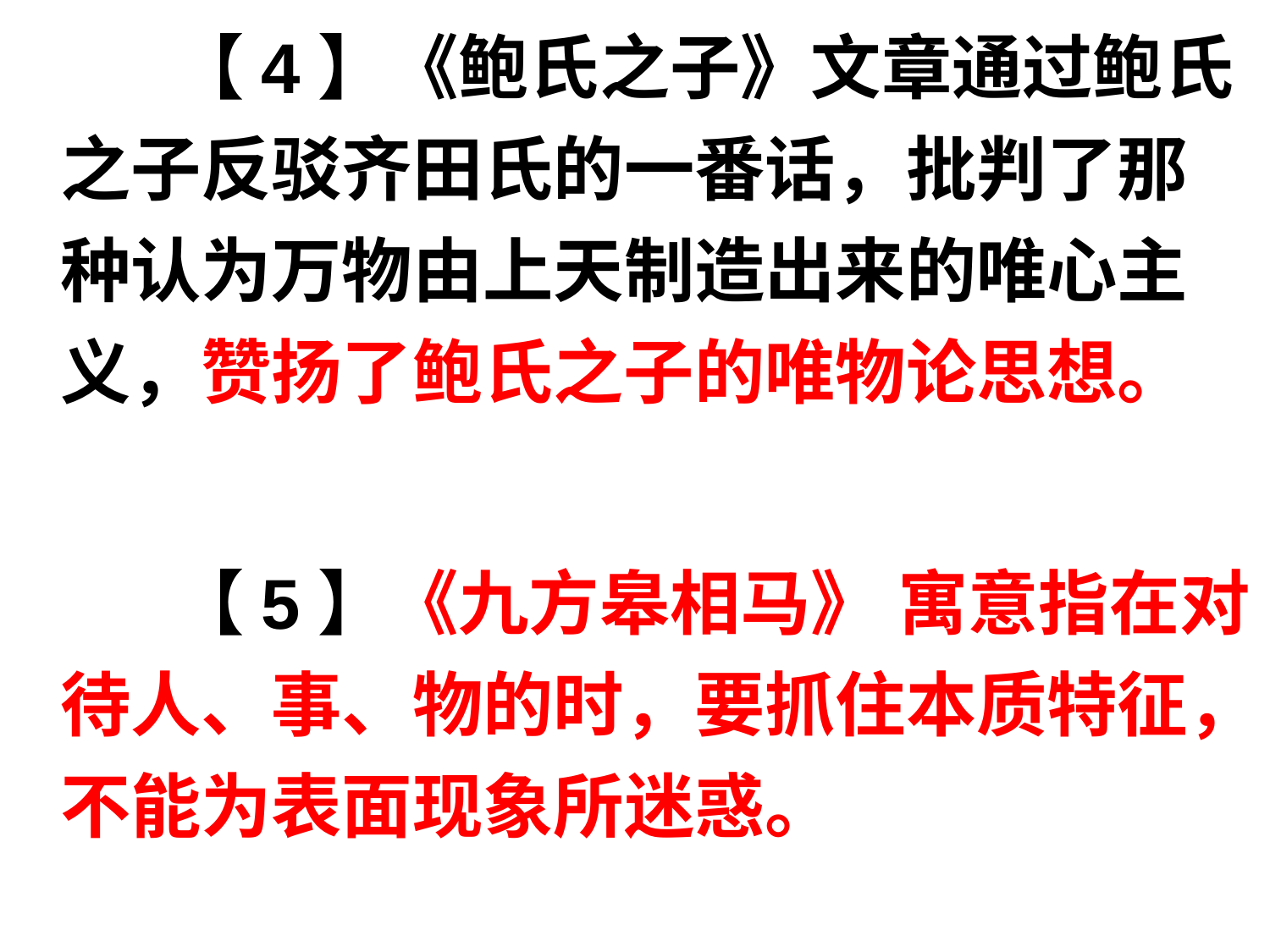

【4】《鲍氏之子》文章通过鲍氏之子反驳齐田氏的一番话，批判了那种认为万物由上天制造出来的唯心主义，赞扬了鲍氏之子的唯物论思想。

         【5】《九方皋相马》 寓意指在对待人、事、物的时，要抓住本质特征，不能为表面现象所迷惑。
#